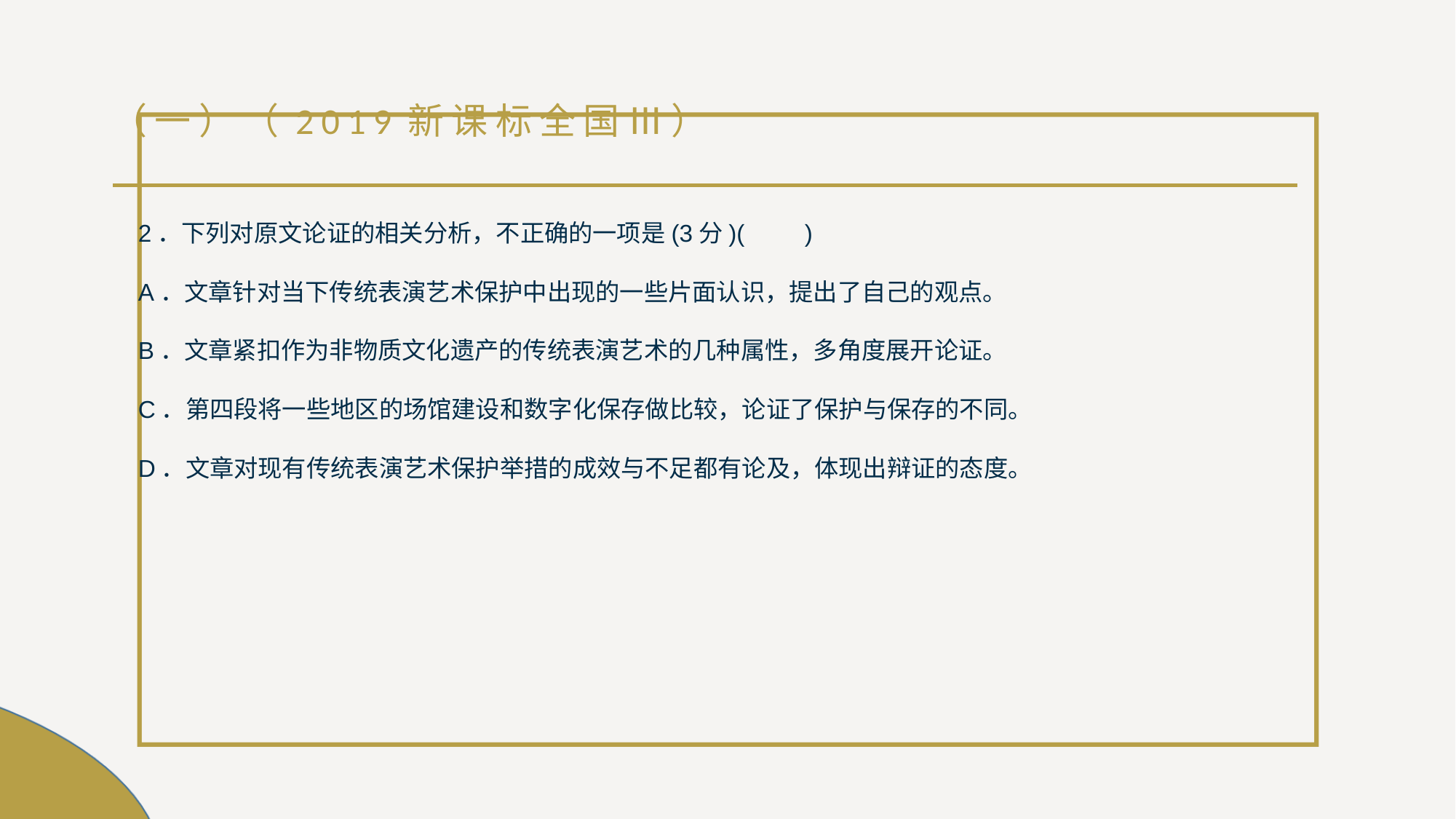

# （一）（2019新课标全国Ⅲ）
2．下列对原文论证的相关分析，不正确的一项是(3分)(　　)
A．文章针对当下传统表演艺术保护中出现的一些片面认识，提出了自己的观点。
B．文章紧扣作为非物质文化遗产的传统表演艺术的几种属性，多角度展开论证。
C．第四段将一些地区的场馆建设和数字化保存做比较，论证了保护与保存的不同。
D．文章对现有传统表演艺术保护举措的成效与不足都有论及，体现出辩证的态度。